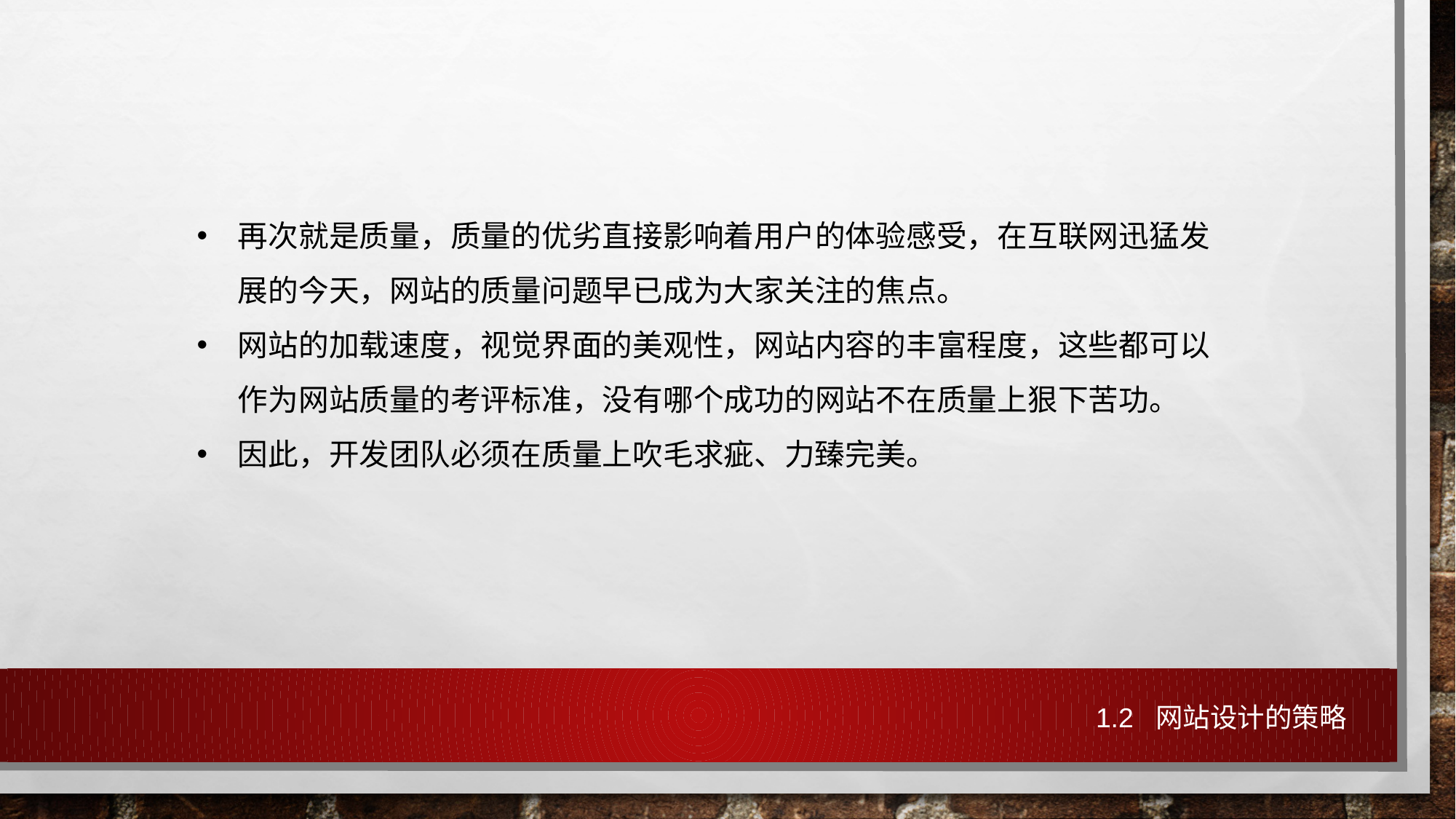

再次就是质量，质量的优劣直接影响着用户的体验感受，在互联网迅猛发展的今天，网站的质量问题早已成为大家关注的焦点。
网站的加载速度，视觉界面的美观性，网站内容的丰富程度，这些都可以作为网站质量的考评标准，没有哪个成功的网站不在质量上狠下苦功。
因此，开发团队必须在质量上吹毛求疵、力臻完美。
1.2  网站设计的策略